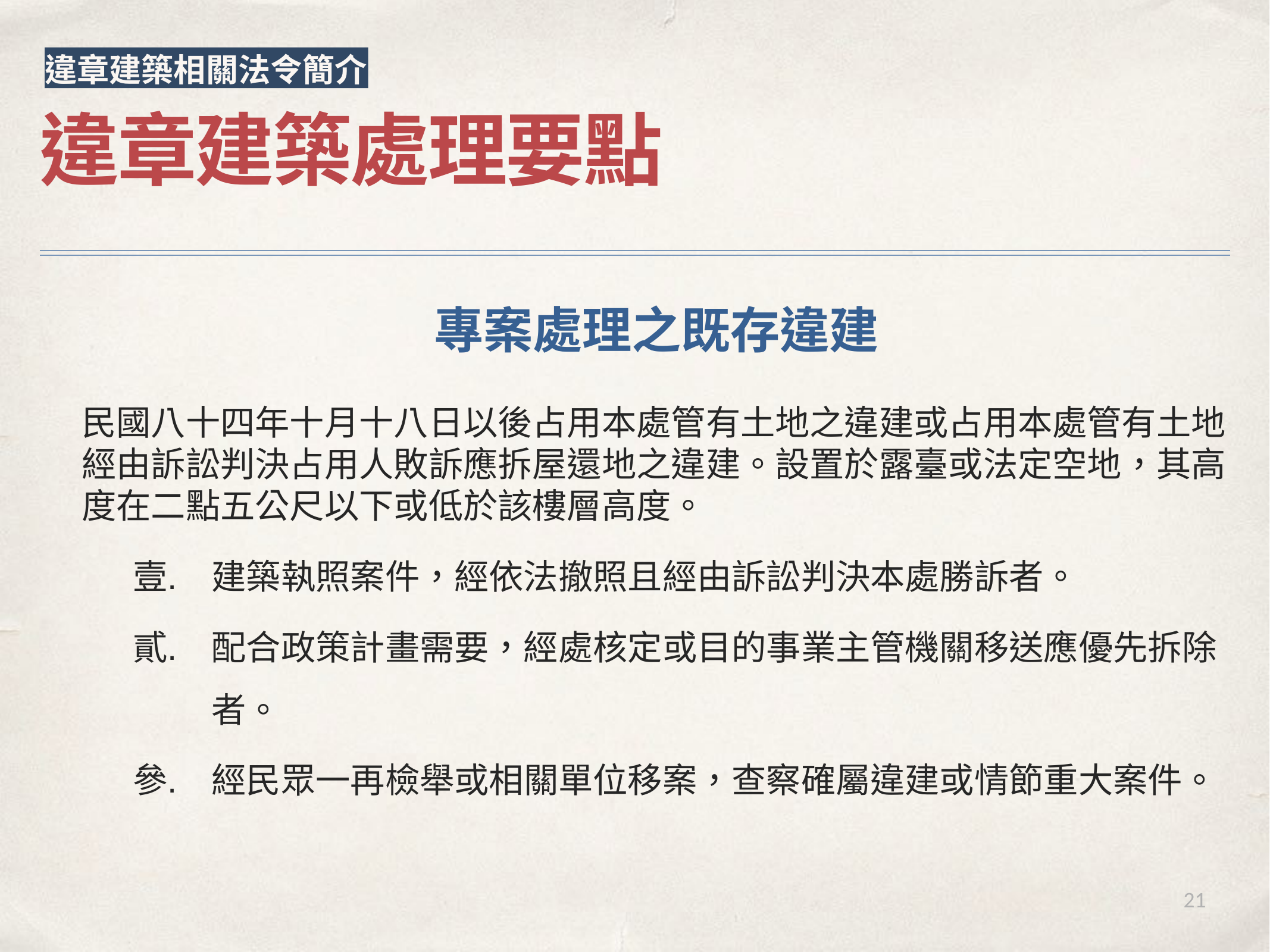

違章建築相關法令簡介
違章建築處理要點
專案處理之既存違建

民國八十四年十月十八日以後占用本處管有土地之違建或占用本處管有土地經由訴訟判決占用人敗訴應拆屋還地之違建。設置於露臺或法定空地，其高度在二點五公尺以下或低於該樓層高度。
建築執照案件，經依法撤照且經由訴訟判決本處勝訴者。
配合政策計畫需要，經處核定或目的事業主管機關移送應優先拆除者。
經民眾一再檢舉或相關單位移案，查察確屬違建或情節重大案件。
21